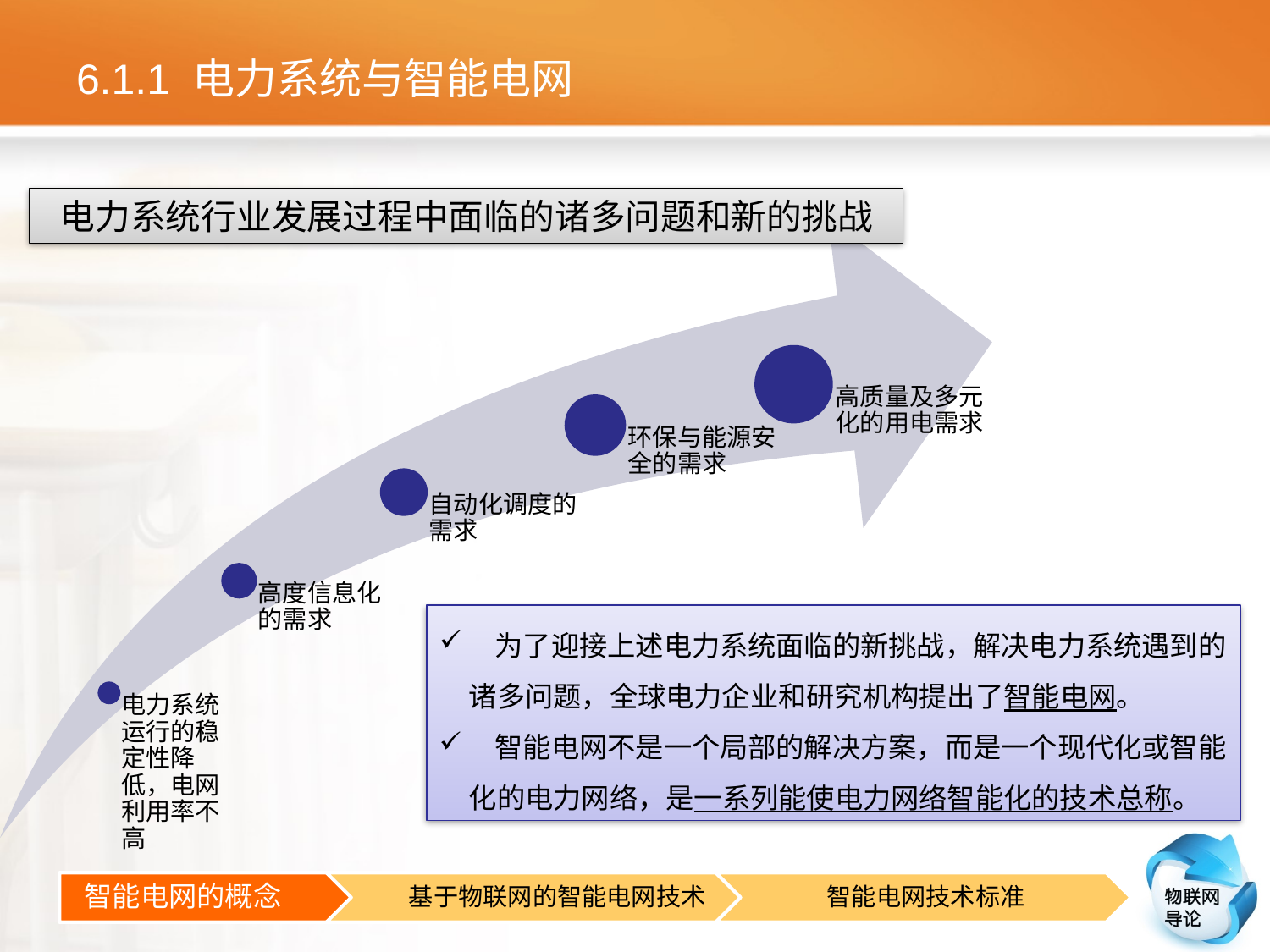

# 6.1.1 电力系统与智能电网
电力系统行业发展过程中面临的诸多问题和新的挑战
电力系统运行的稳定性降低，电网利用率不高
高度信息化的需求
自动化调度的需求
环保与能源安全的需求
高质量及多元化的用电需求
   为了迎接上述电力系统面临的新挑战，解决电力系统遇到的诸多问题，全球电力企业和研究机构提出了智能电网。
   智能电网不是一个局部的解决方案，而是一个现代化或智能化的电力网络，是一系列能使电力网络智能化的技术总称。